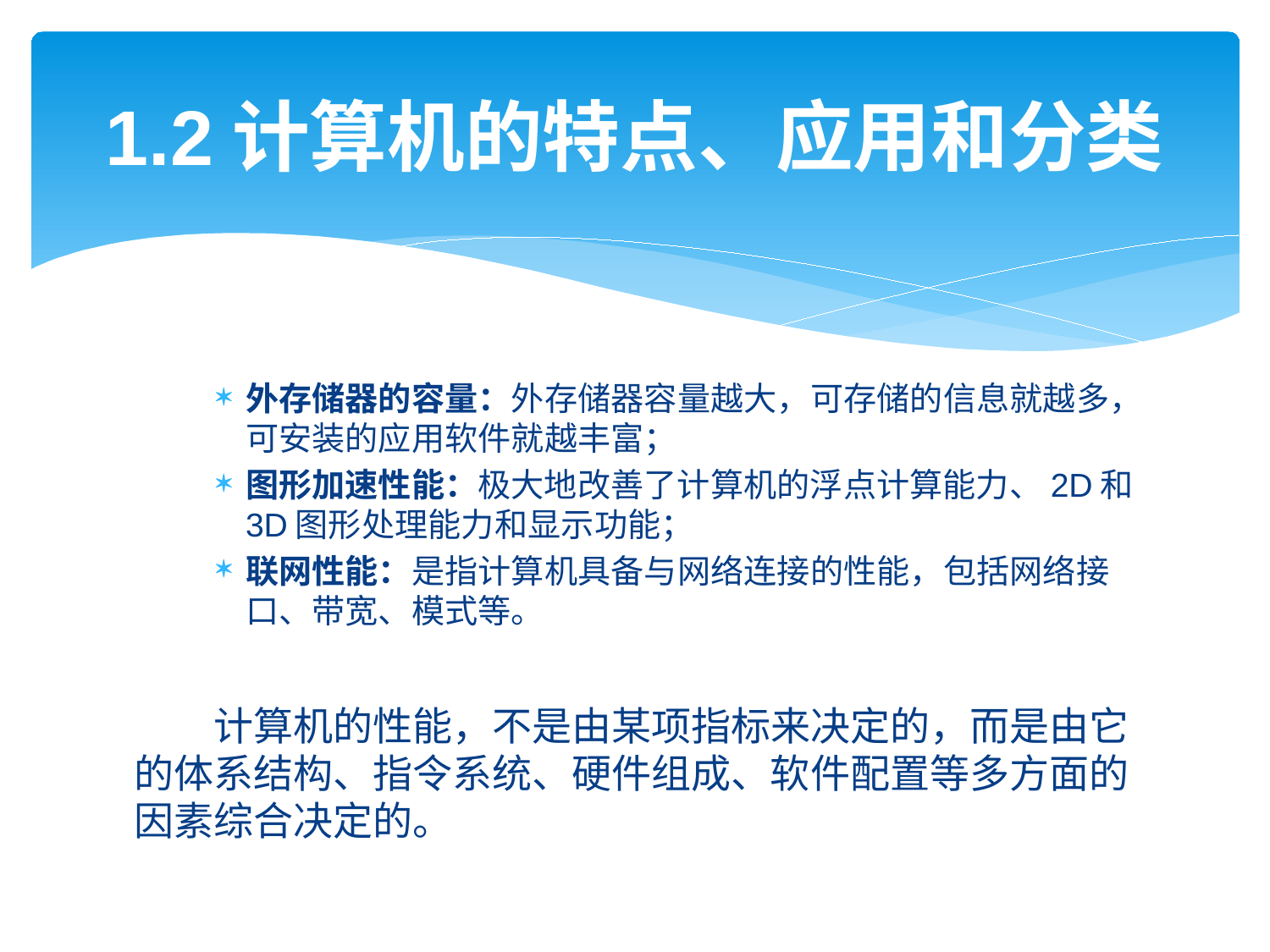

# 1.2计算机的特点、应用和分类
外存储器的容量：外存储器容量越大，可存储的信息就越多，可安装的应用软件就越丰富；
图形加速性能：极大地改善了计算机的浮点计算能力、2D和3D图形处理能力和显示功能；
联网性能：是指计算机具备与网络连接的性能，包括网络接口、带宽、模式等。

        计算机的性能，不是由某项指标来决定的，而是由它的体系结构、指令系统、硬件组成、软件配置等多方面的因素综合决定的。